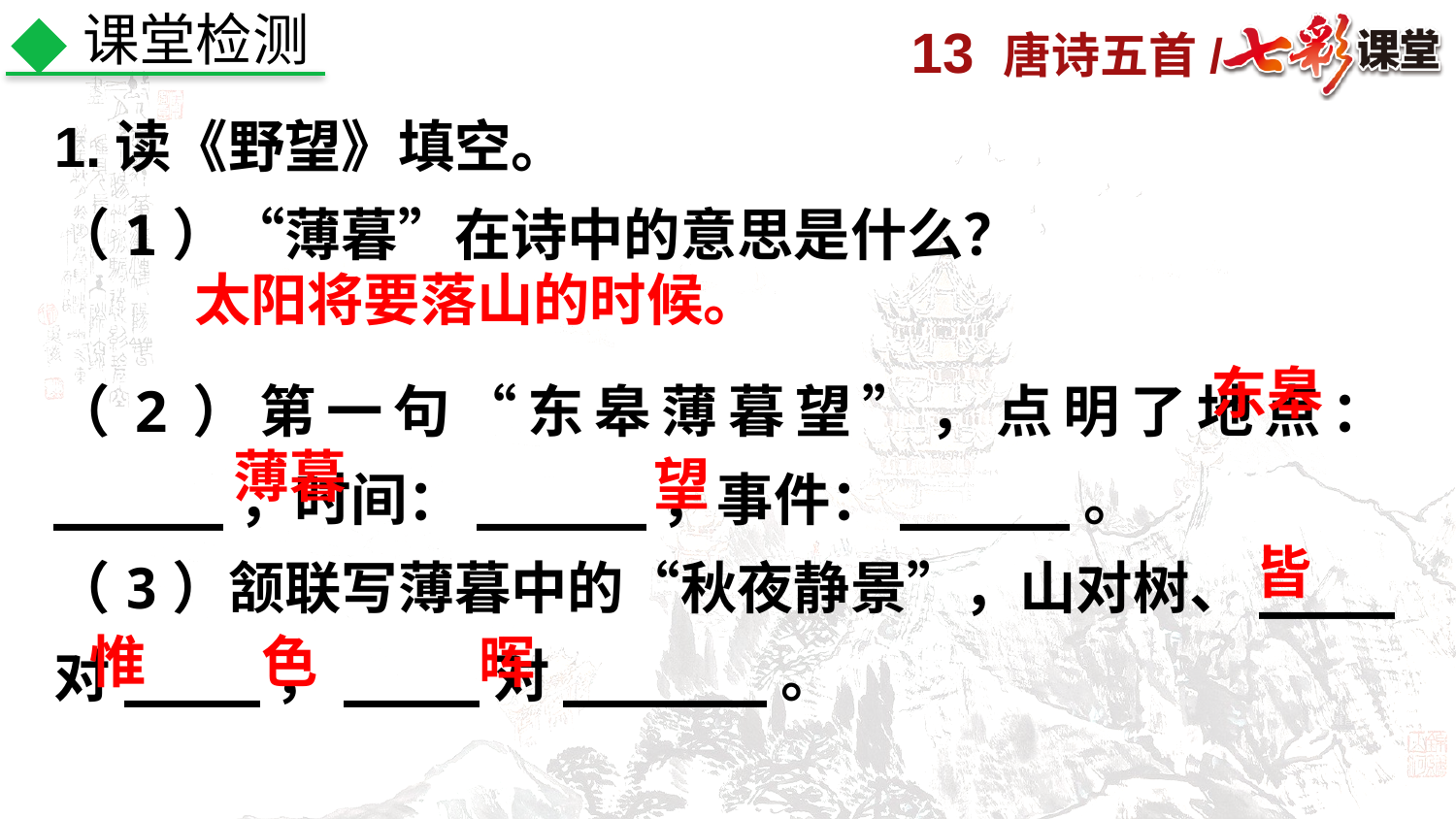

课堂检测

1.读《野望》填空。
（1）“薄暮”在诗中的意思是什么？

（2）第一句“东皋薄暮望”，点明了地点：_____，时间：_____，事件：_____。
（3）颔联写薄暮中的“秋夜静景”，山对树、____对____，____对______。
太阳将要落山的时候。
东皋
薄暮
望
皆
惟
色
晖